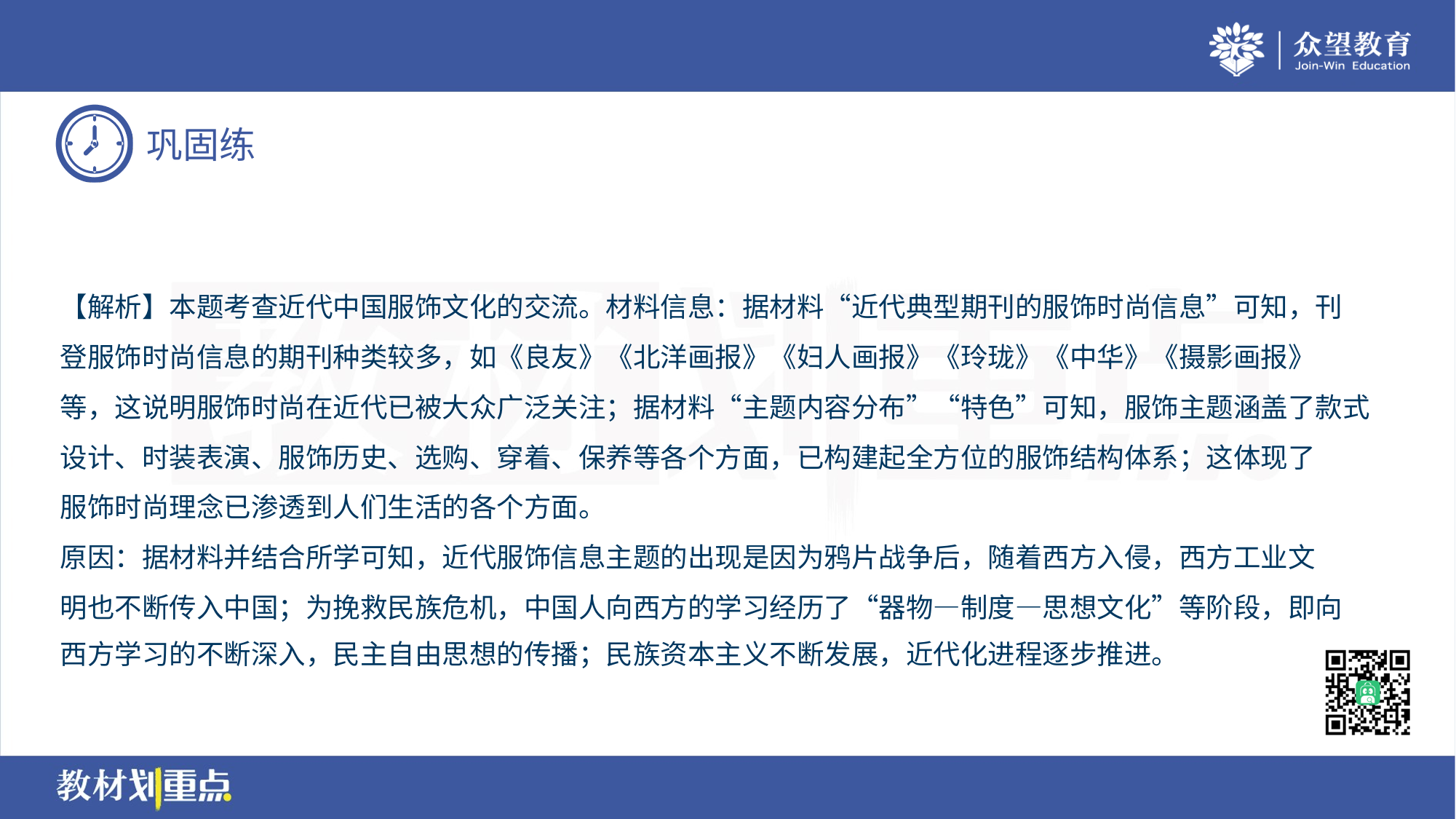

【解析】本题考查近代中国服饰文化的交流。材料信息：据材料“近代典型期刊的服饰时尚信息”可知，刊
登服饰时尚信息的期刊种类较多，如《良友》《北洋画报》《妇人画报》《玲珑》《中华》《摄影画报》
等，这说明服饰时尚在近代已被大众广泛关注；据材料“主题内容分布”“特色”可知，服饰主题涵盖了款式
设计、时装表演、服饰历史、选购、穿着、保养等各个方面，已构建起全方位的服饰结构体系；这体现了
服饰时尚理念已渗透到人们生活的各个方面。
原因：据材料并结合所学可知，近代服饰信息主题的出现是因为鸦片战争后，随着西方入侵，西方工业文
明也不断传入中国；为挽救民族危机，中国人向西方的学习经历了“器物—制度—思想文化”等阶段，即向
西方学习的不断深入，民主自由思想的传播；民族资本主义不断发展，近代化进程逐步推进。